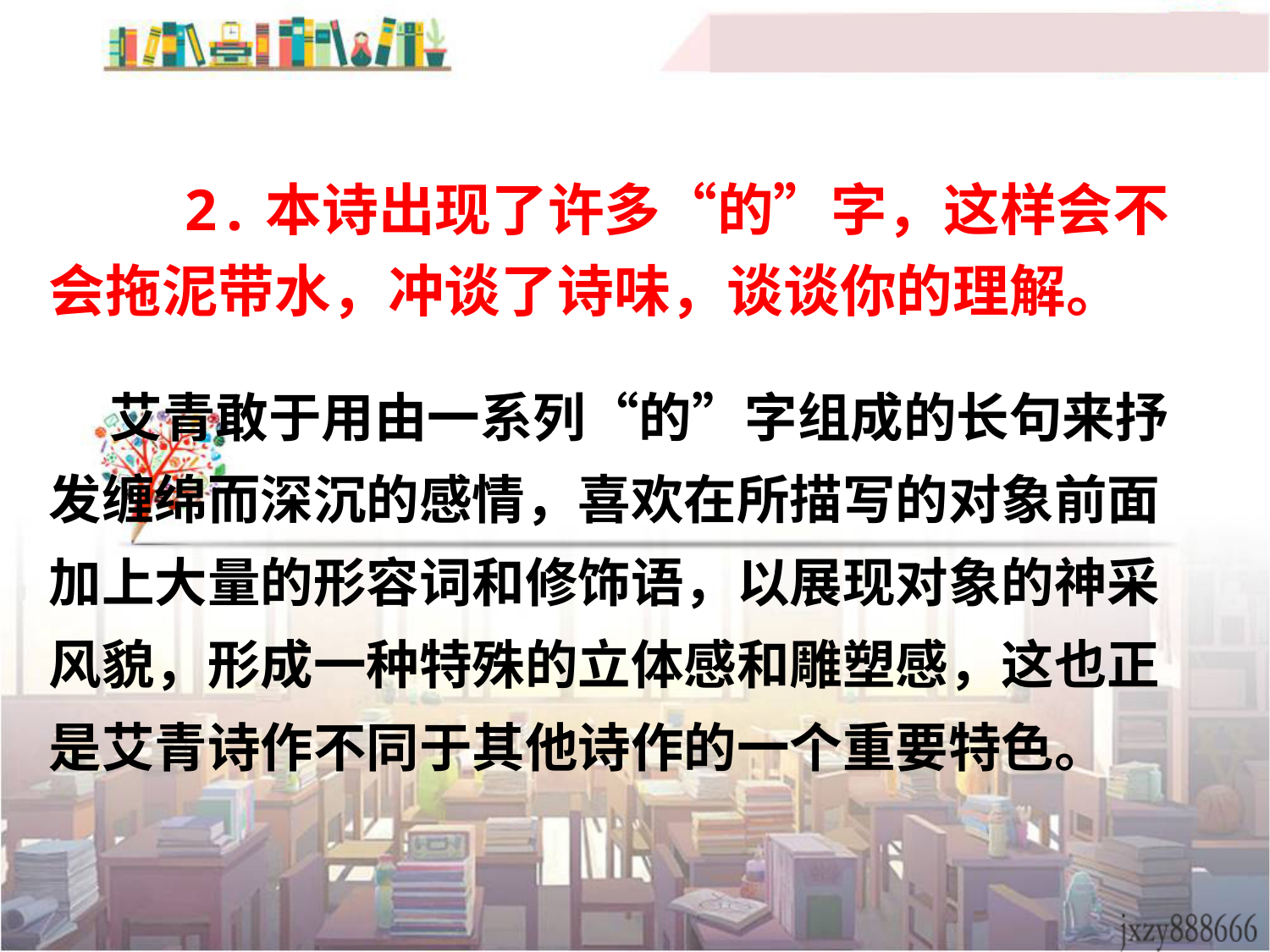

2.本诗出现了许多“的”字，这样会不会拖泥带水，冲谈了诗味，谈谈你的理解。
    艾青敢于用由一系列“的”字组成的长句来抒发缠绵而深沉的感情，喜欢在所描写的对象前面加上大量的形容词和修饰语，以展现对象的神采风貌，形成一种特殊的立体感和雕塑感，这也正是艾青诗作不同于其他诗作的一个重要特色。